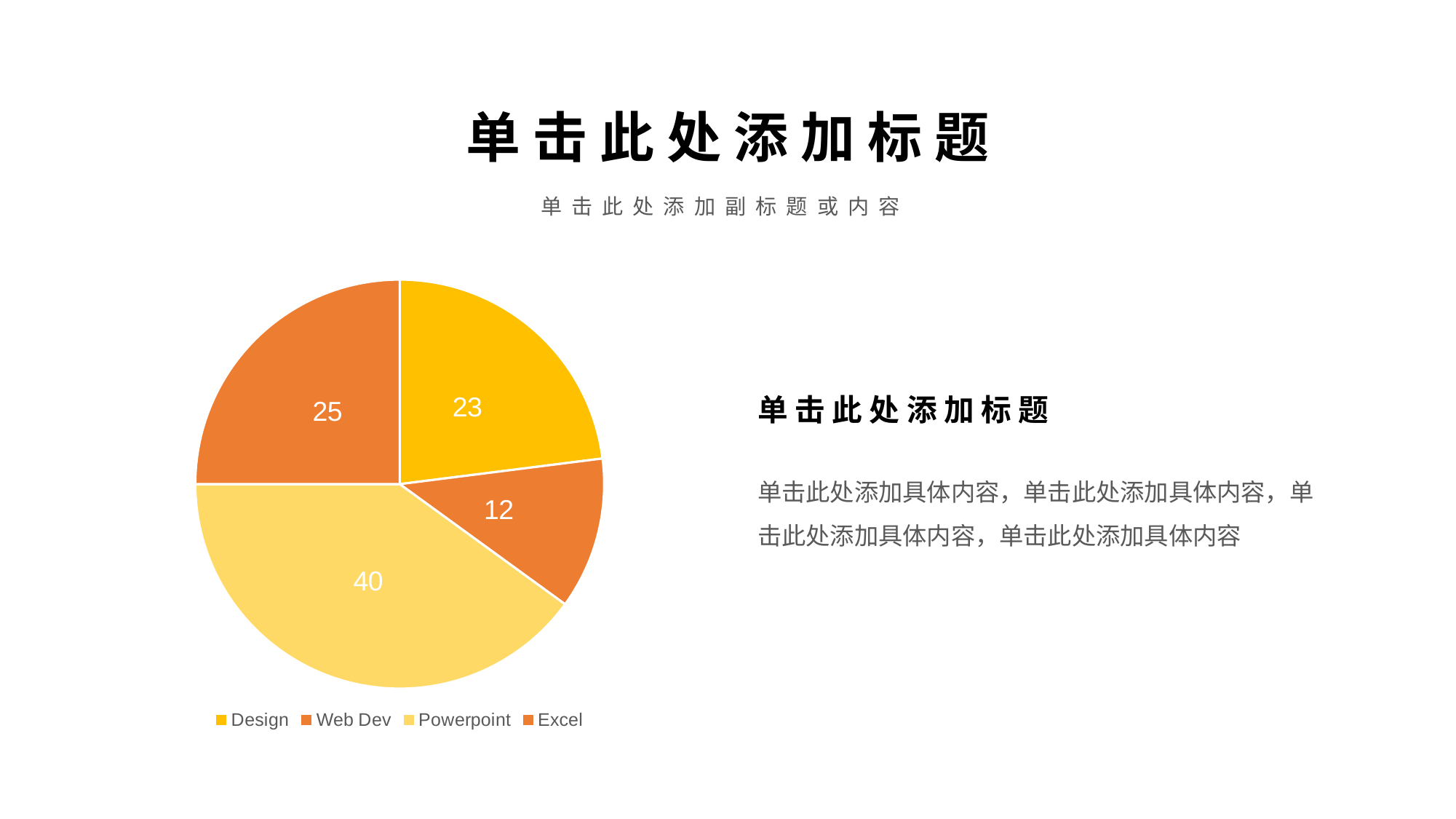

单 击 此 处 添 加 标 题
单  击  此  处  添  加  副  标  题  或  内  容

### Chart

| Category | Store1 |
|---|---|
| Design | 23.0 |
| Web Dev | 12.0 |
| Powerpoint | 40.0 |
| Excel | 25.0 |
单 击 此 处 添 加 标 题
单击此处添加具体内容，单击此处添加具体内容，单击此处添加具体内容，单击此处添加具体内容